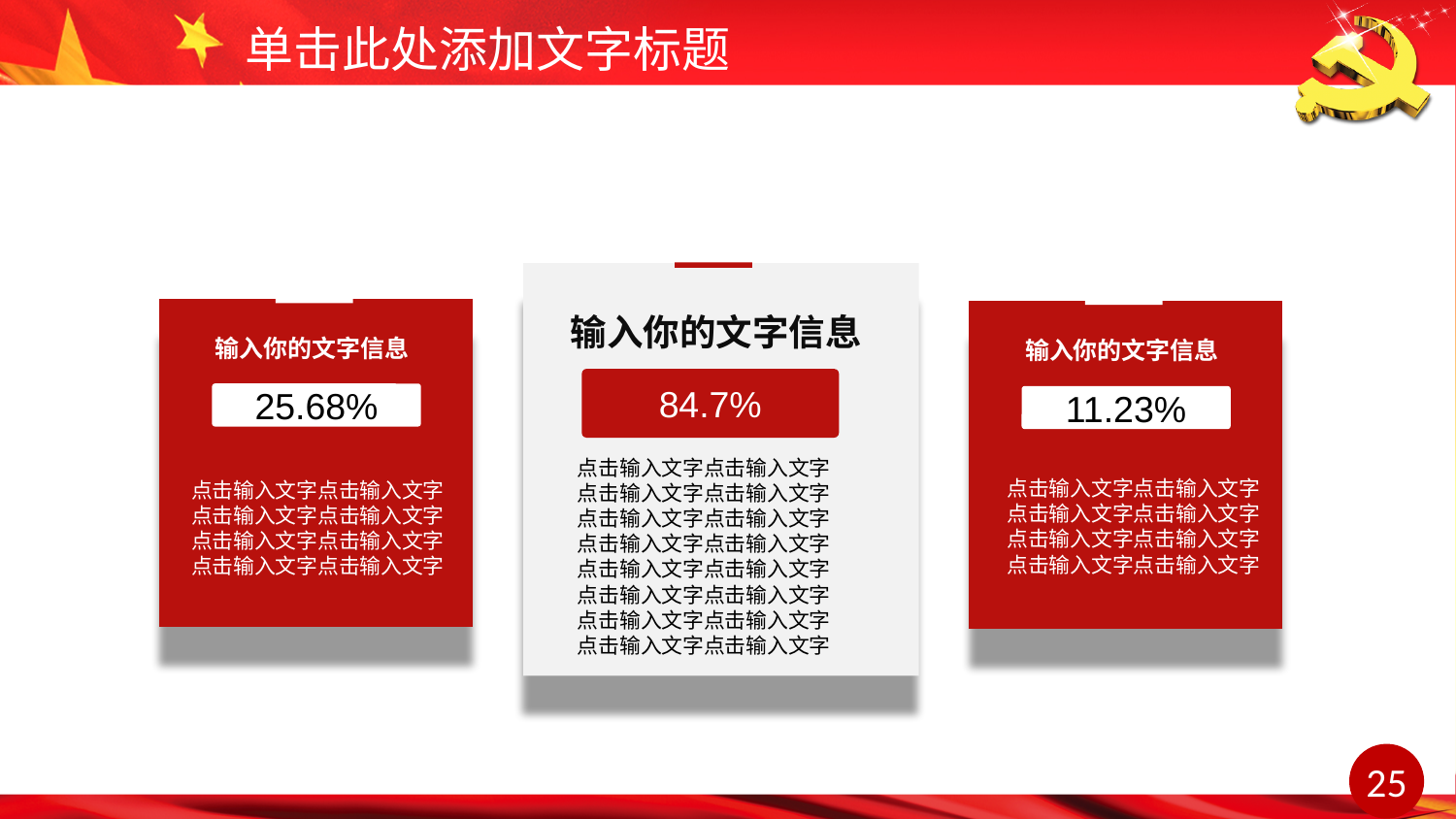

输入你的文字信息
84.7%
点击输入文字点击输入文字点击输入文字点击输入文字点击输入文字点击输入文字点击输入文字点击输入文字点击输入文字点击输入文字点击输入文字点击输入文字点击输入文字点击输入文字点击输入文字点击输入文字

输入你的文字信息
25.68%
点击输入文字点击输入文字点击输入文字点击输入文字点击输入文字点击输入文字点击输入文字点击输入文字

输入你的文字信息
11.23%
点击输入文字点击输入文字点击输入文字点击输入文字点击输入文字点击输入文字点击输入文字点击输入文字